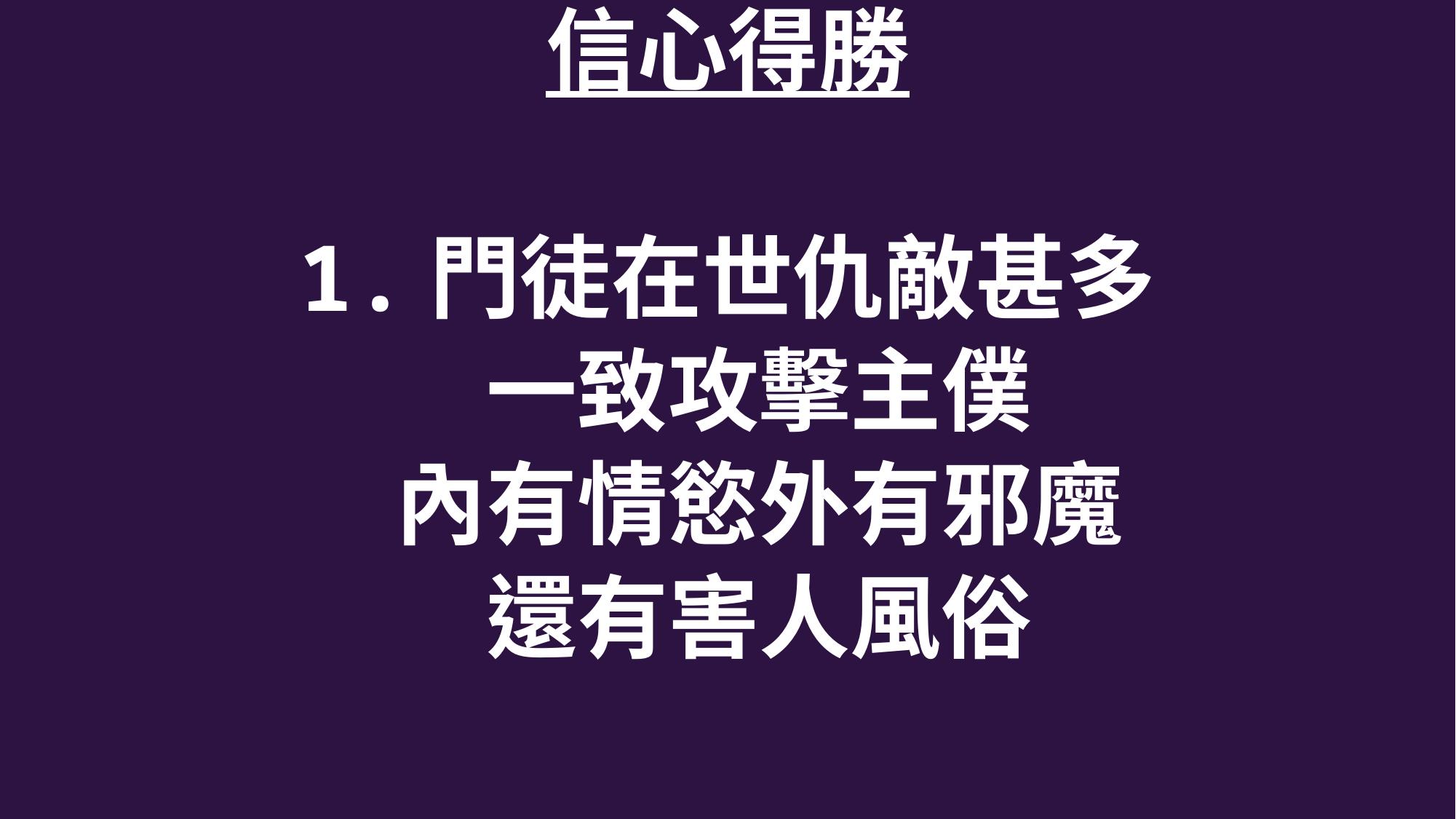

信心得勝

1.門徒在世仇敵甚多
  一致攻擊主僕
  內有情慾外有邪魔
  還有害人風俗